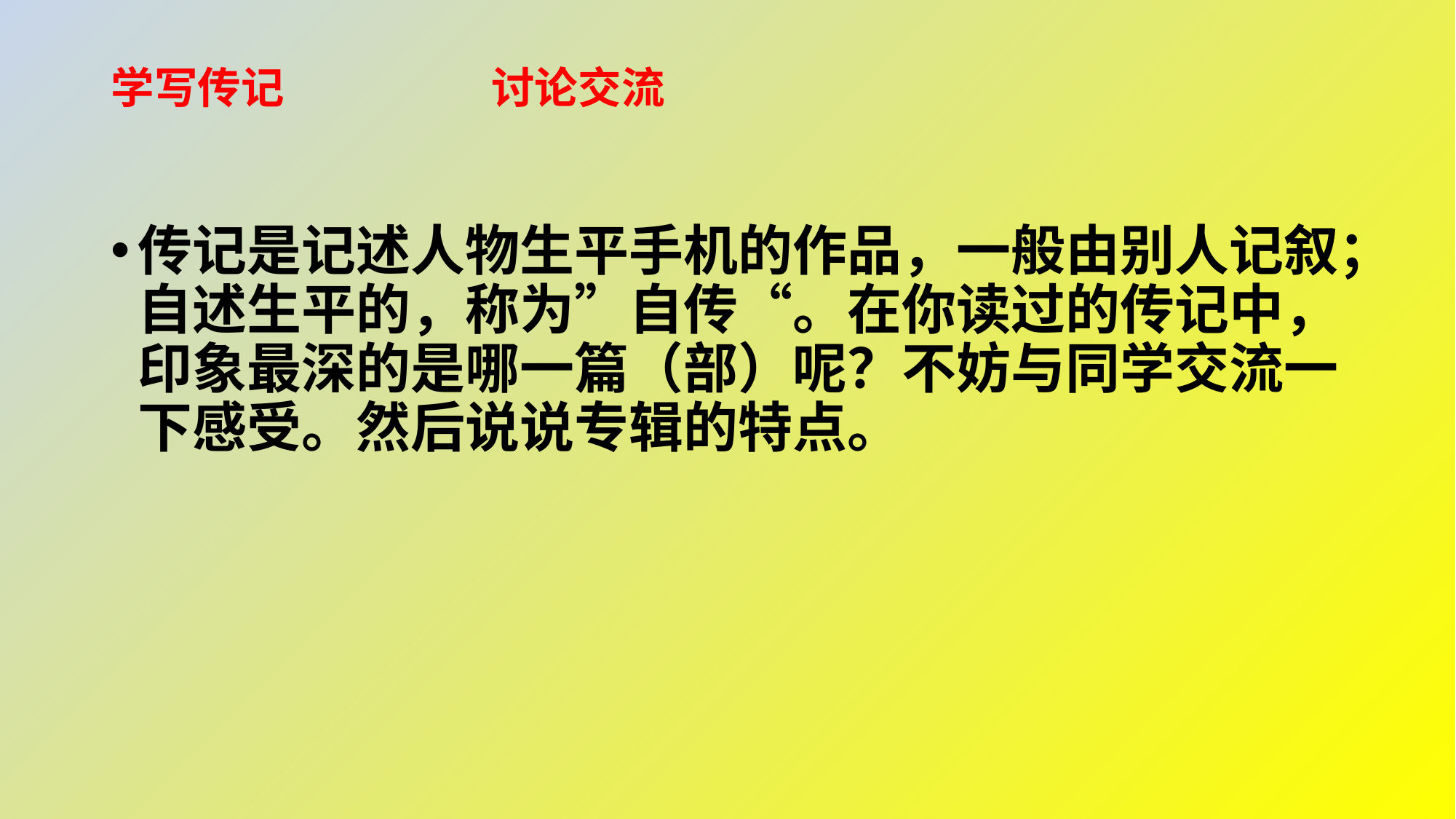

# 学写传记                     讨论交流
传记是记述人物生平手机的作品，一般由别人记叙；自述生平的，称为”自传“。在你读过的传记中，印象最深的是哪一篇（部）呢？不妨与同学交流一下感受。然后说说专辑的特点。